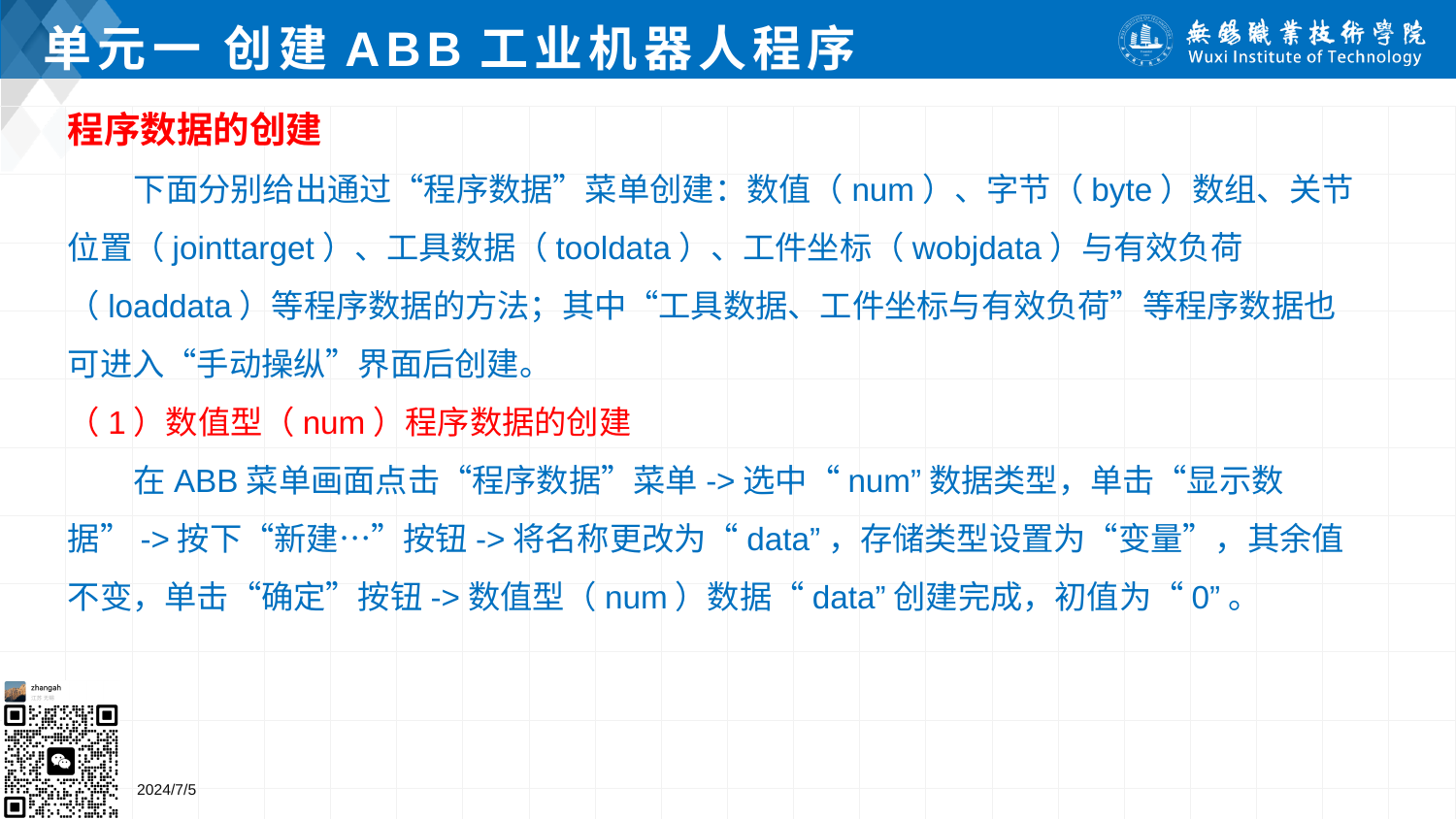

# 单元一 创建ABB工业机器人程序
程序数据的创建
        下面分别给出通过“程序数据”菜单创建：数值（num）、字节（byte）数组、关节位置（jointtarget）、工具数据（tooldata）、工件坐标（wobjdata）与有效负荷（loaddata）等程序数据的方法；其中“工具数据、工件坐标与有效负荷”等程序数据也可进入“手动操纵”界面后创建。
（1）数值型（num）程序数据的创建
        在ABB菜单画面点击“程序数据”菜单->选中“num”数据类型，单击“显示数据”->按下“新建…”按钮->将名称更改为“data”，存储类型设置为“变量”，其余值不变，单击“确定”按钮->数值型（num）数据“data”创建完成，初值为“0”。
2024/7/5